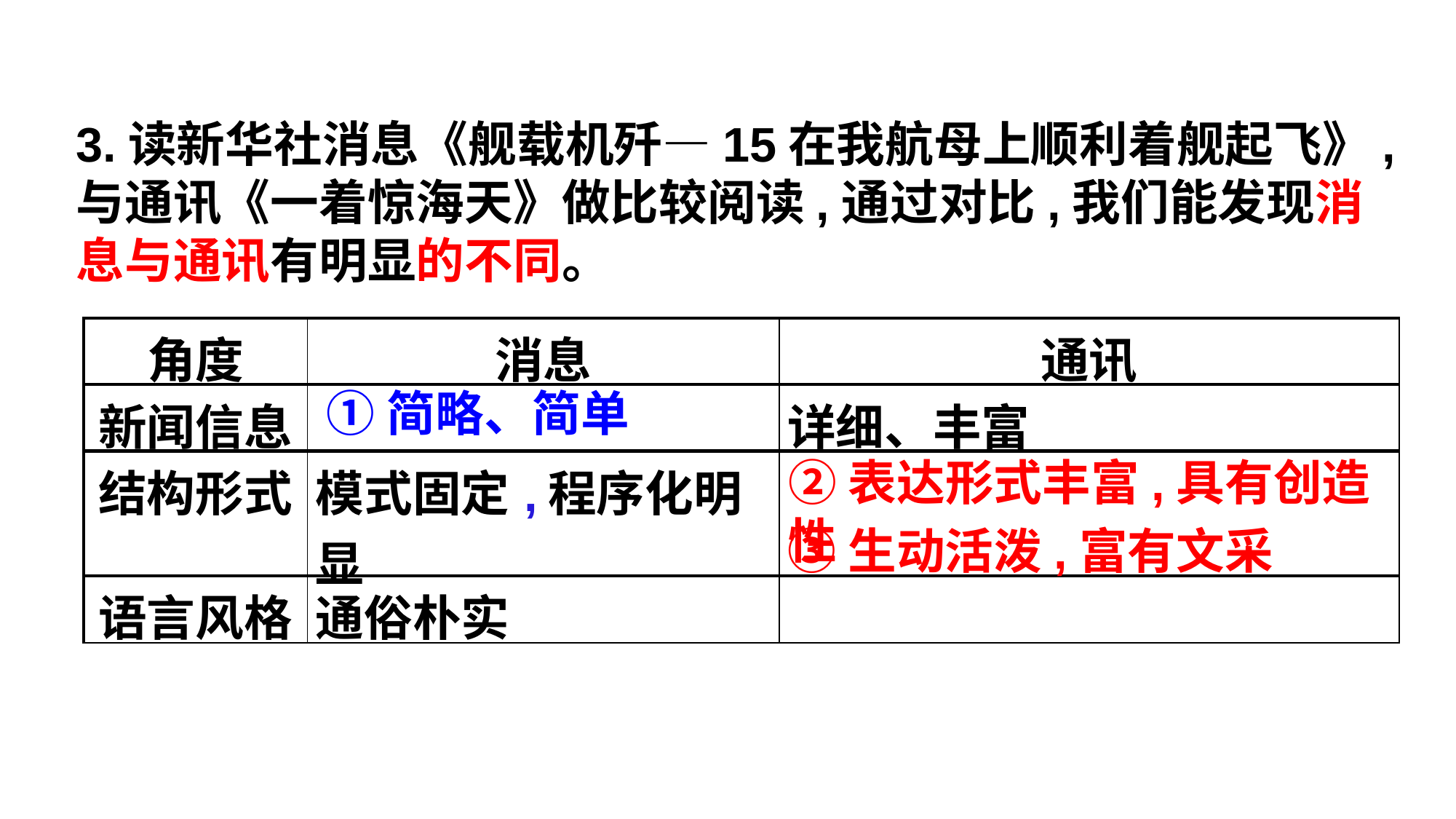

3.读新华社消息《舰载机歼—15在我航母上顺利着舰起飞》, 与通讯《一着惊海天》做比较阅读,通过对比,我们能发现消息与通讯有明显的不同。
| 角度 | 消息 | 通讯 |
| --- | --- | --- |
| 新闻信息 |  | 详细、丰富 |
| 结构形式 | 模式固定,程序化明显 |  |
| 语言风格 | 通俗朴实 |  |
①简略、简单
②表达形式丰富,具有创造性
③生动活泼,富有文采